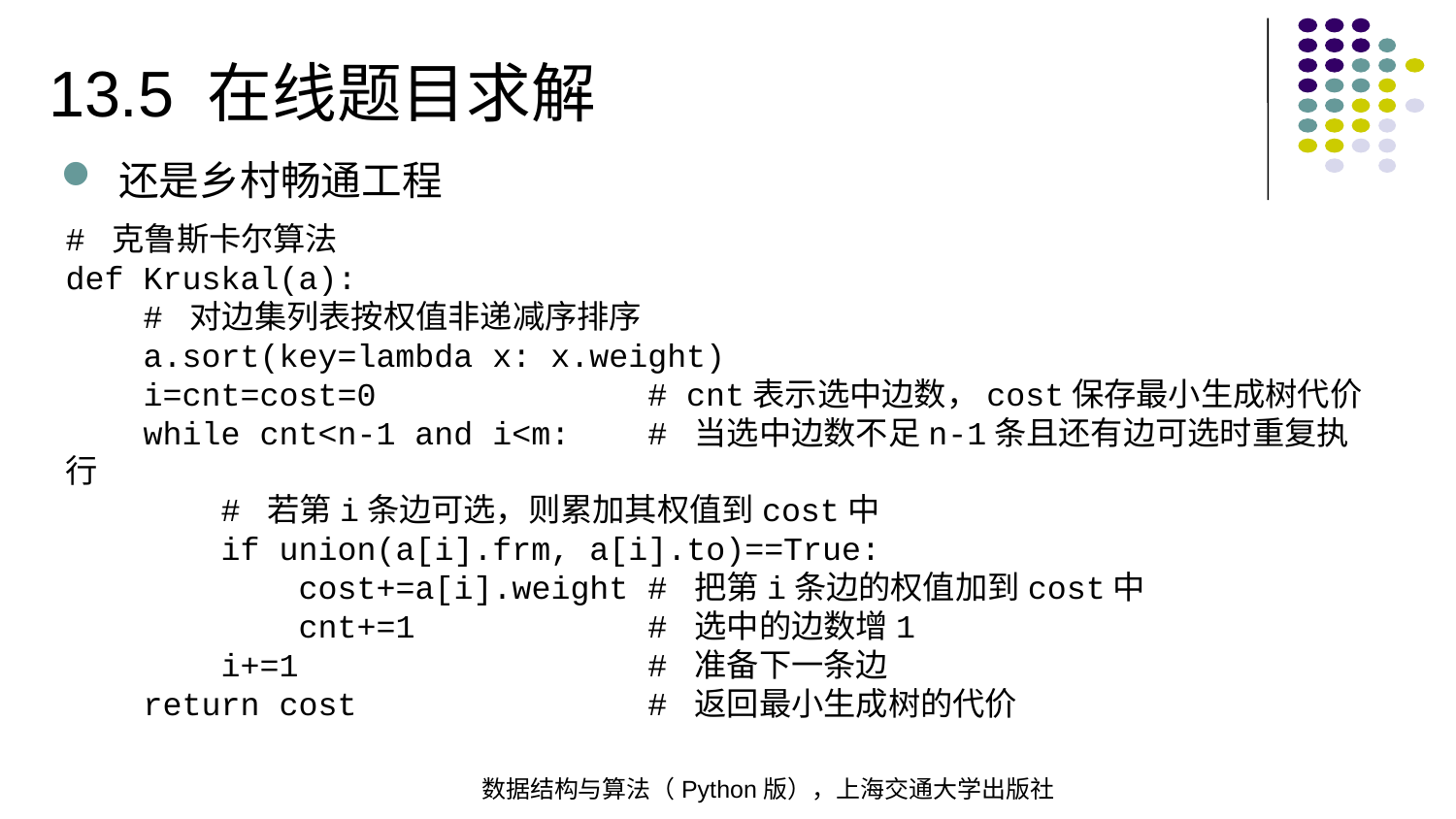

13.5 在线题目求解
还是乡村畅通工程
# 克鲁斯卡尔算法
def Kruskal(a):
    # 对边集列表按权值非递减序排序
    a.sort(key=lambda x: x.weight)
    i=cnt=cost=0              # cnt表示选中边数，cost保存最小生成树代价
    while cnt<n-1 and i<m:    # 当选中边数不足n-1条且还有边可选时重复执行
        # 若第i条边可选，则累加其权值到cost中
        if union(a[i].frm, a[i].to)==True:
            cost+=a[i].weight # 把第i条边的权值加到cost中
            cnt+=1            # 选中的边数增1
        i+=1                  # 准备下一条边
    return cost               # 返回最小生成树的代价